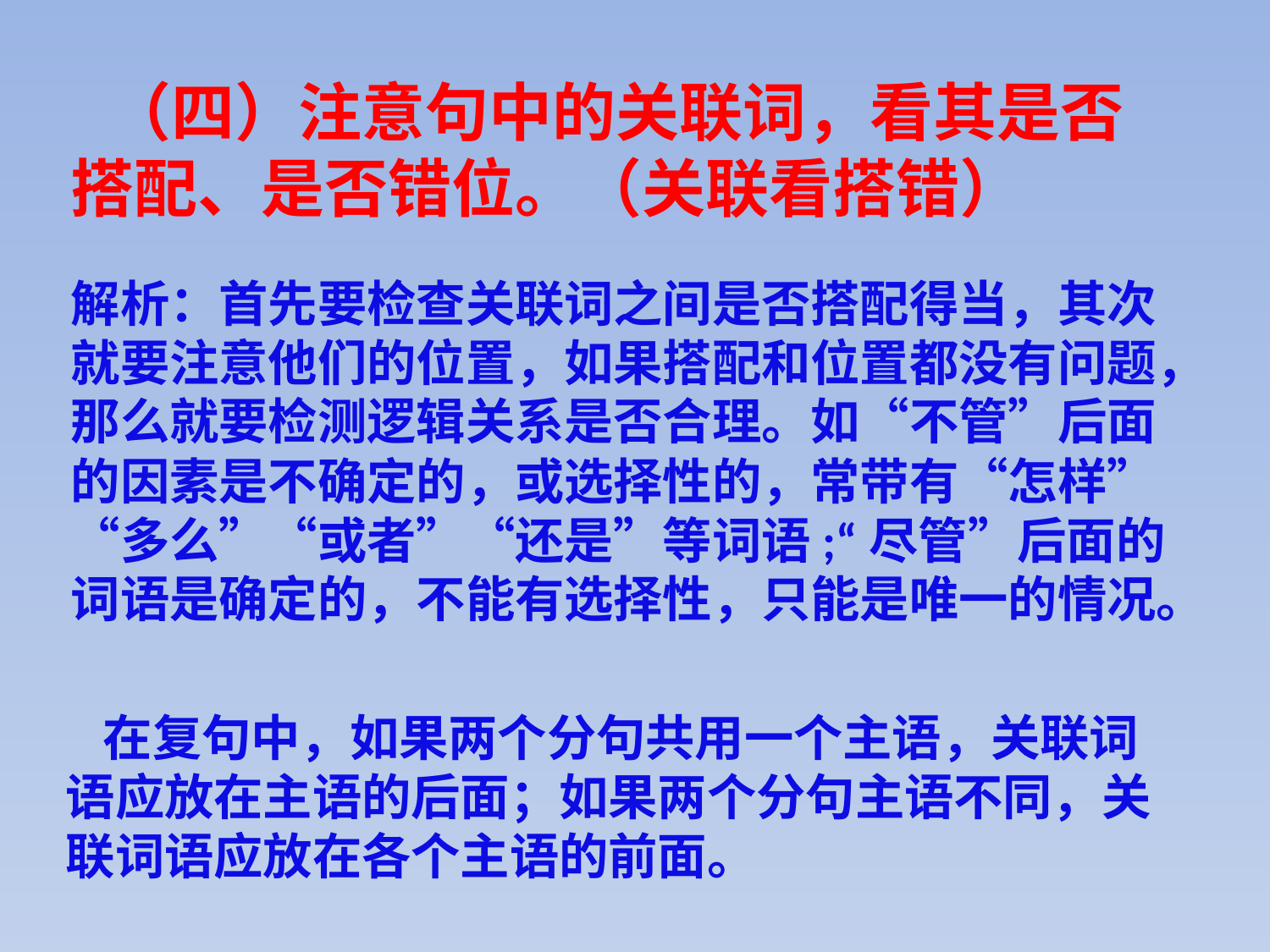

（四）注意句中的关联词，看其是否搭配、是否错位。（关联看搭错）
解析：首先要检查关联词之间是否搭配得当，其次就要注意他们的位置，如果搭配和位置都没有问题，那么就要检测逻辑关系是否合理。如“不管”后面的因素是不确定的，或选择性的，常带有“怎样”“多么”“或者”“还是”等词语;“尽管”后面的词语是确定的，不能有选择性，只能是唯一的情况。
在复句中，如果两个分句共用一个主语，关联词语应放在主语的后面；如果两个分句主语不同，关联词语应放在各个主语的前面。